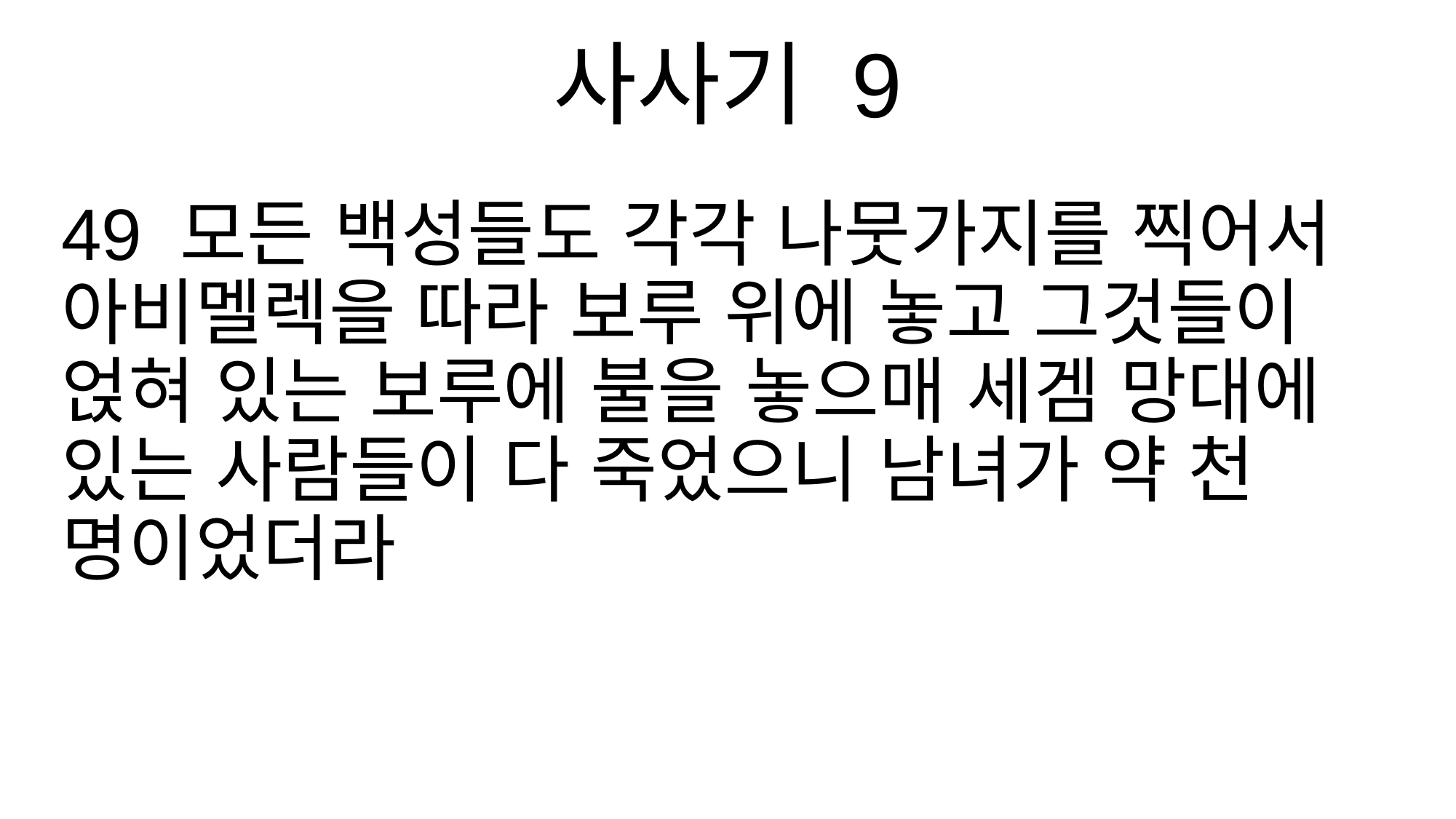

사사기 9
49 모든 백성들도 각각 나뭇가지를 찍어서 아비멜렉을 따라 보루 위에 놓고 그것들이 얹혀 있는 보루에 불을 놓으매 세겜 망대에 있는 사람들이 다 죽었으니 남녀가 약 천 명이었더라